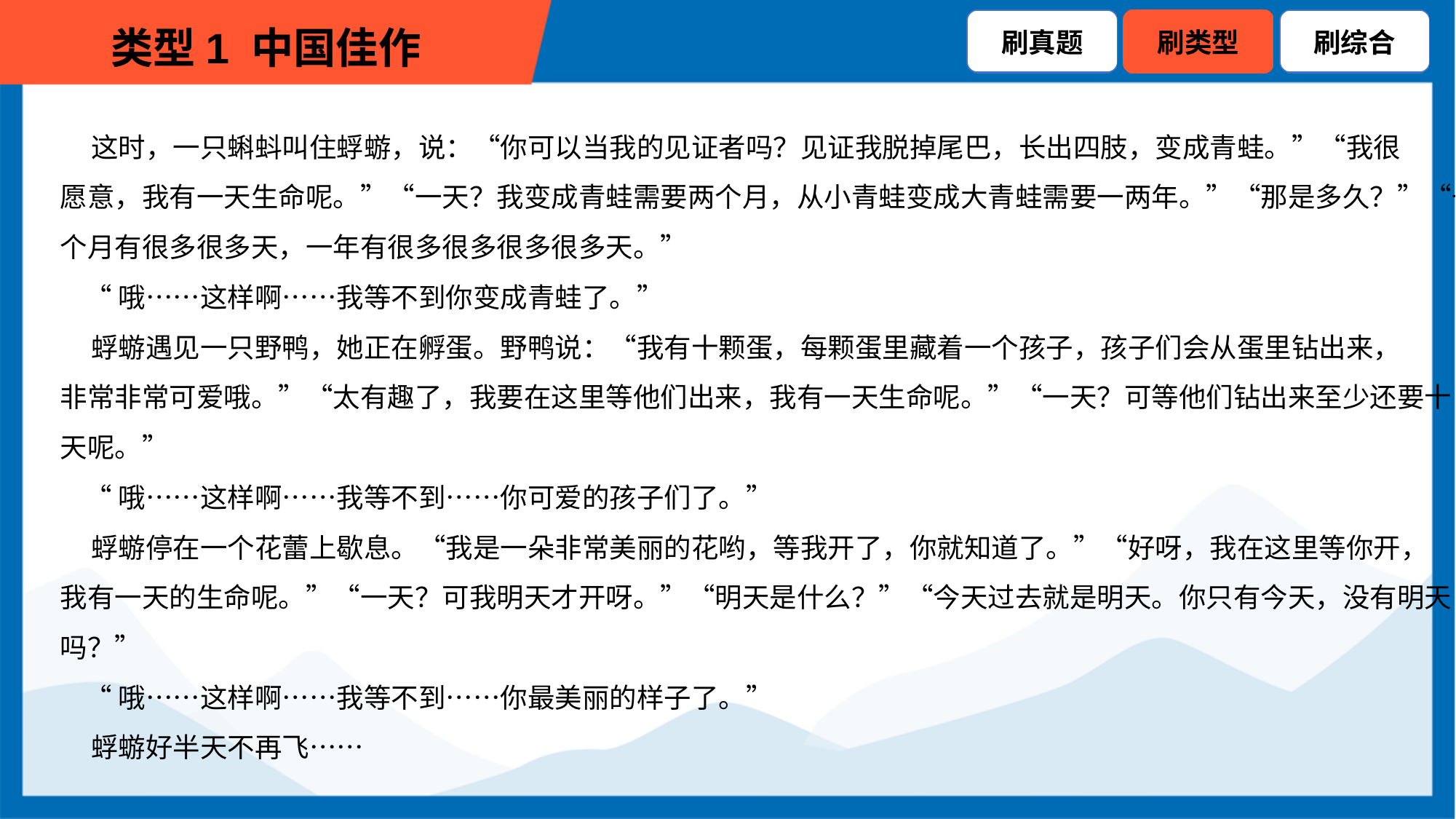

这时，一只蝌蚪叫住蜉蝣，说：“你可以当我的见证者吗？见证我脱掉尾巴，长出四肢，变成青蛙。”“我很
愿意，我有一天生命呢。”“一天？我变成青蛙需要两个月，从小青蛙变成大青蛙需要一两年。”“那是多久？”“一
个月有很多很多天，一年有很多很多很多很多天。”
    “哦……这样啊……我等不到你变成青蛙了。”
    蜉蝣遇见一只野鸭，她正在孵蛋。野鸭说：“我有十颗蛋，每颗蛋里藏着一个孩子，孩子们会从蛋里钻出来，
非常非常可爱哦。”“太有趣了，我要在这里等他们出来，我有一天生命呢。”“一天？可等他们钻出来至少还要十
天呢。”
    “哦……这样啊……我等不到……你可爱的孩子们了。”
    蜉蝣停在一个花蕾上歇息。“我是一朵非常美丽的花哟，等我开了，你就知道了。”“好呀，我在这里等你开，
我有一天的生命呢。”“一天？可我明天才开呀。”“明天是什么？”“今天过去就是明天。你只有今天，没有明天
吗？”
    “哦……这样啊……我等不到……你最美丽的样子了。”
    蜉蝣好半天不再飞……